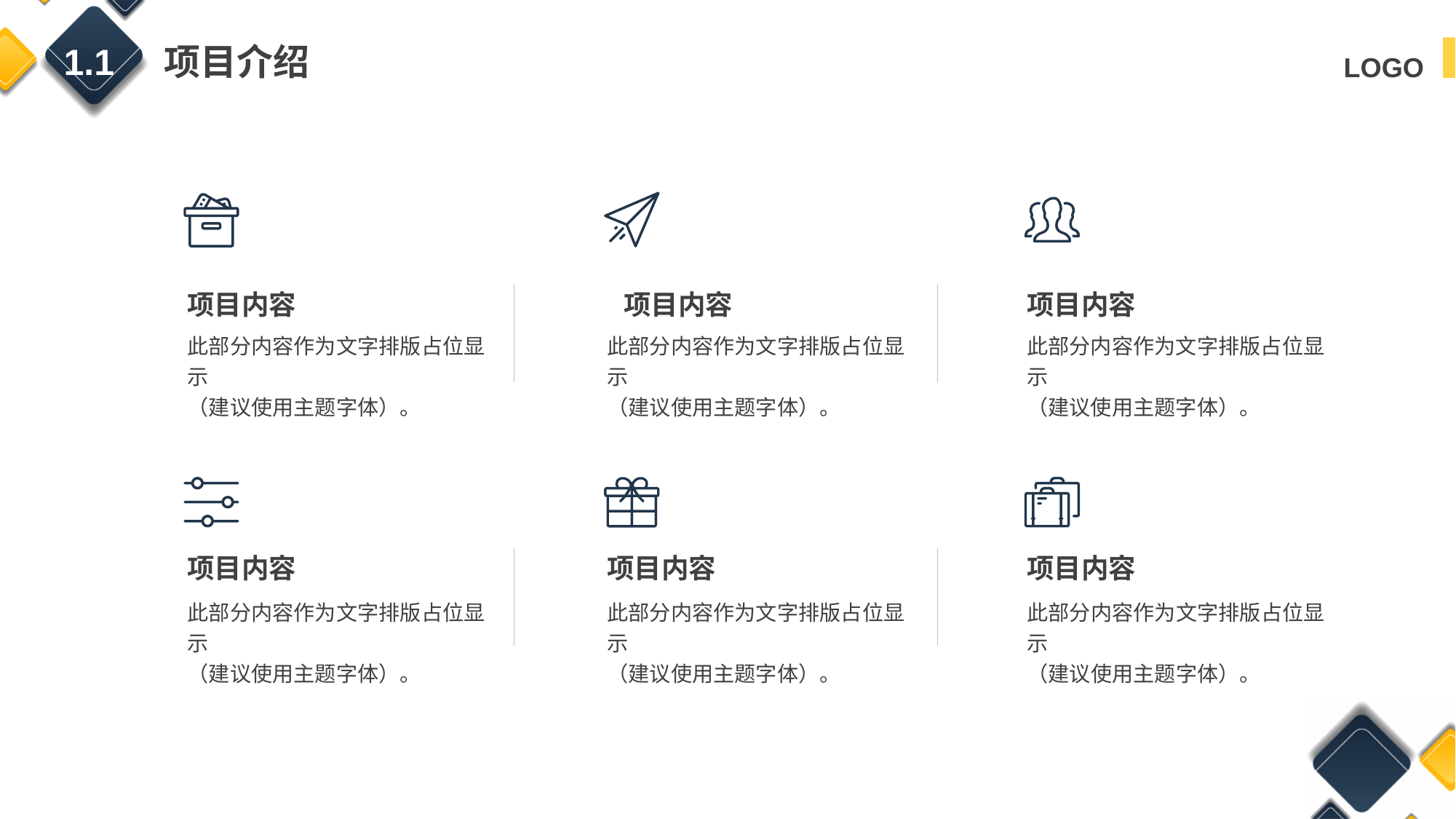

1.1    项目介绍

项目内容
项目内容
项目内容
此部分内容作为文字排版占位显示
（建议使用主题字体）。
此部分内容作为文字排版占位显示
（建议使用主题字体）。
此部分内容作为文字排版占位显示
（建议使用主题字体）。

项目内容
项目内容
项目内容
此部分内容作为文字排版占位显示
（建议使用主题字体）。
此部分内容作为文字排版占位显示
（建议使用主题字体）。
此部分内容作为文字排版占位显示
（建议使用主题字体）。